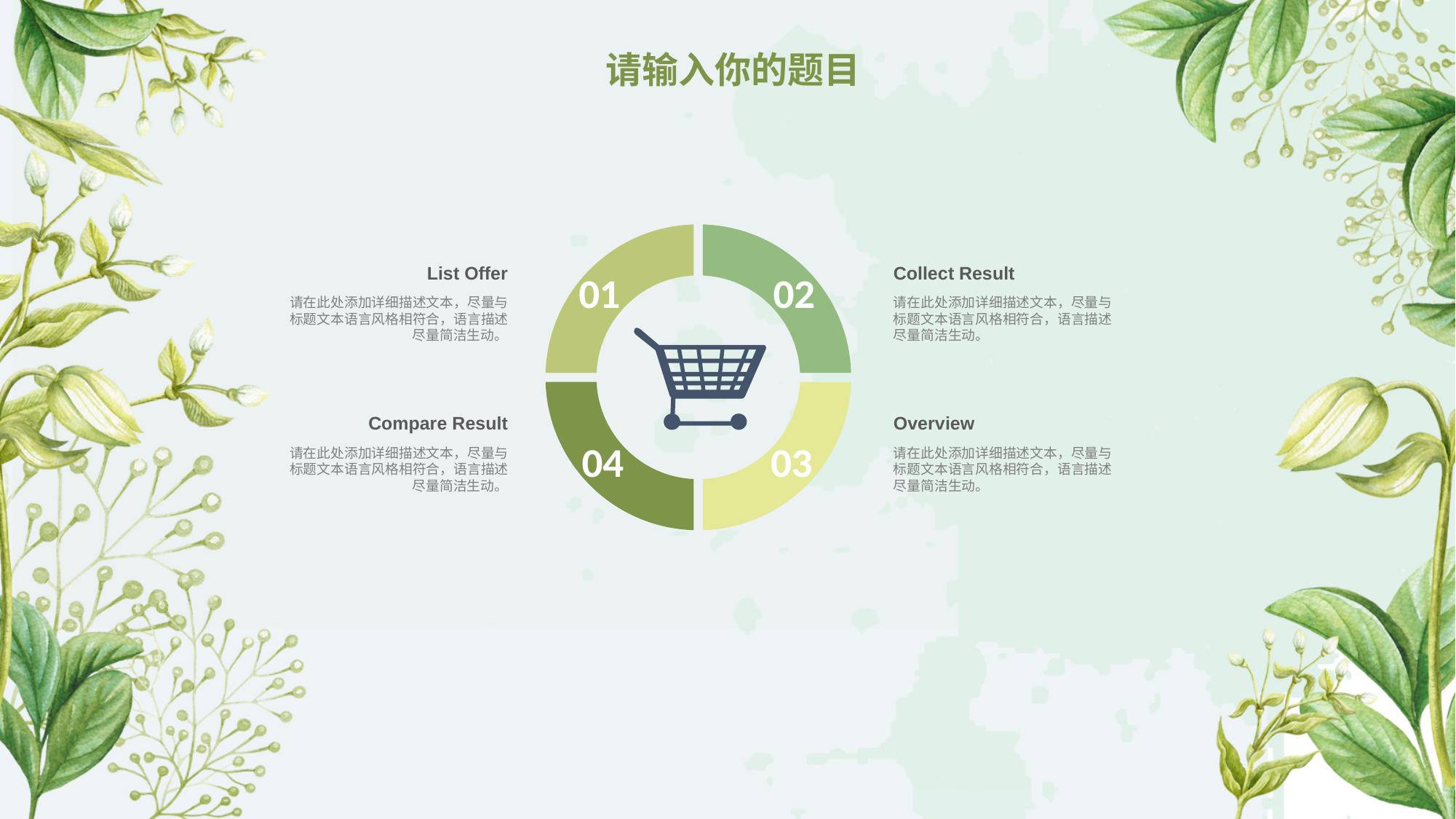

Collect Result
请在此处添加详细描述文本，尽量与标题文本语言风格相符合，语言描述尽量简洁生动。
List Offer
请在此处添加详细描述文本，尽量与标题文本语言风格相符合，语言描述尽量简洁生动。
01
02
Overview
请在此处添加详细描述文本，尽量与标题文本语言风格相符合，语言描述尽量简洁生动。
Compare Result
请在此处添加详细描述文本，尽量与标题文本语言风格相符合，语言描述尽量简洁生动。
04
03